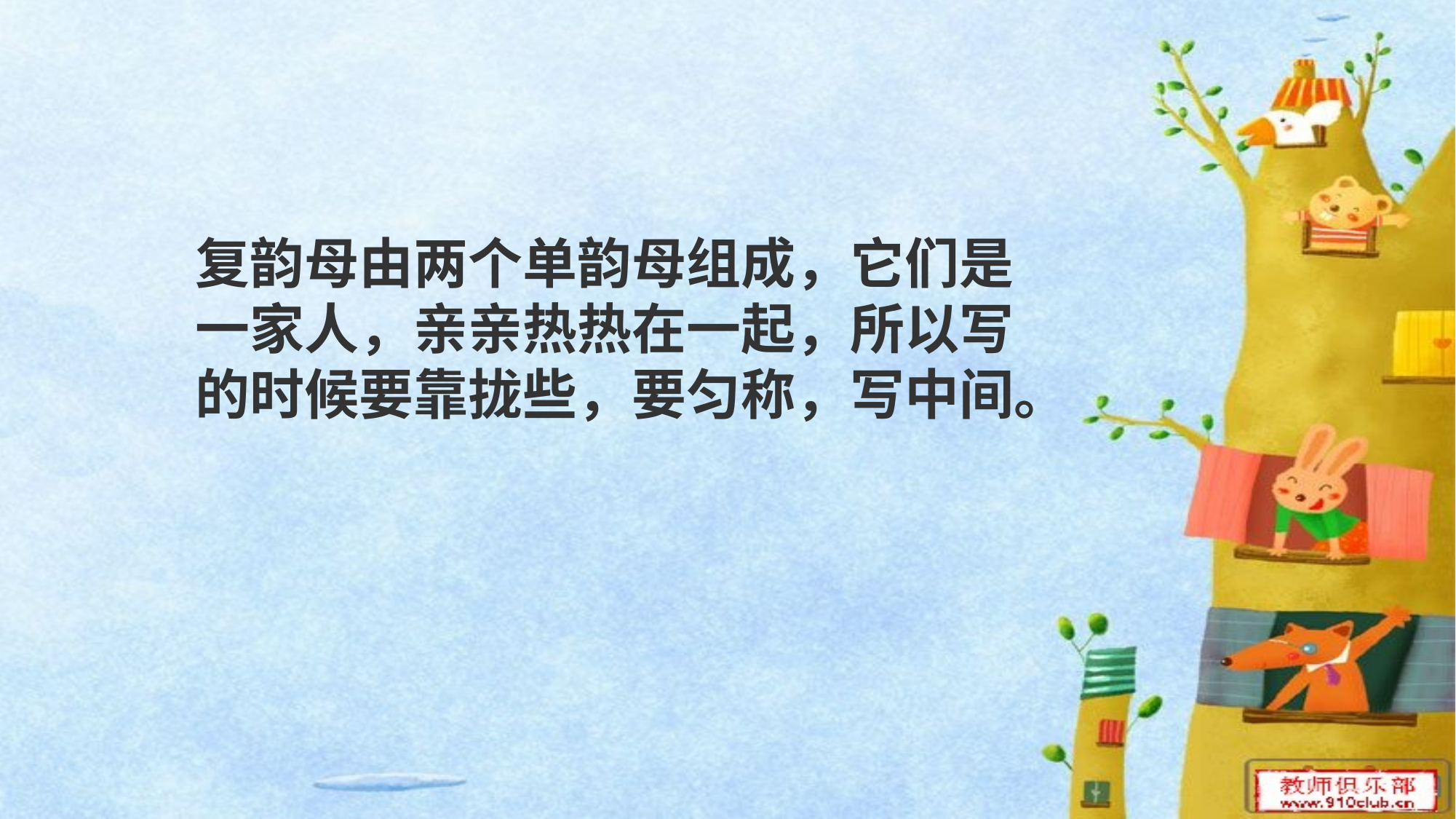

复韵母由两个单韵母组成，它们是一家人，亲亲热热在一起，所以写的时候要靠拢些，要匀称，写中间。